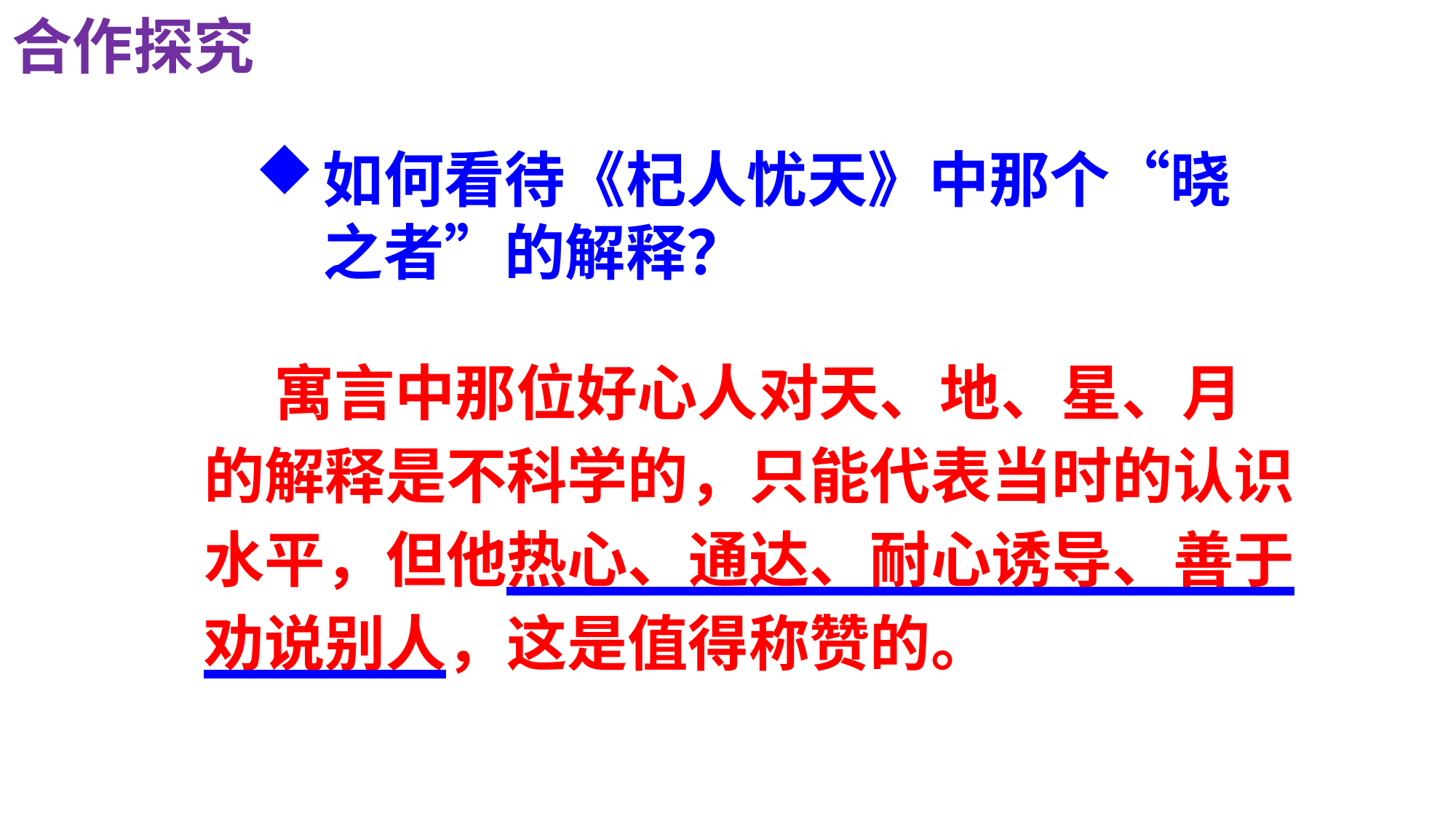

合作探究
如何看待《杞人忧天》中那个“晓之者”的解释？
    寓言中那位好心人对天、地、星、月的解释是不科学的，只能代表当时的认识水平，但他热心、通达、耐心诱导、善于劝说别人，这是值得称赞的。